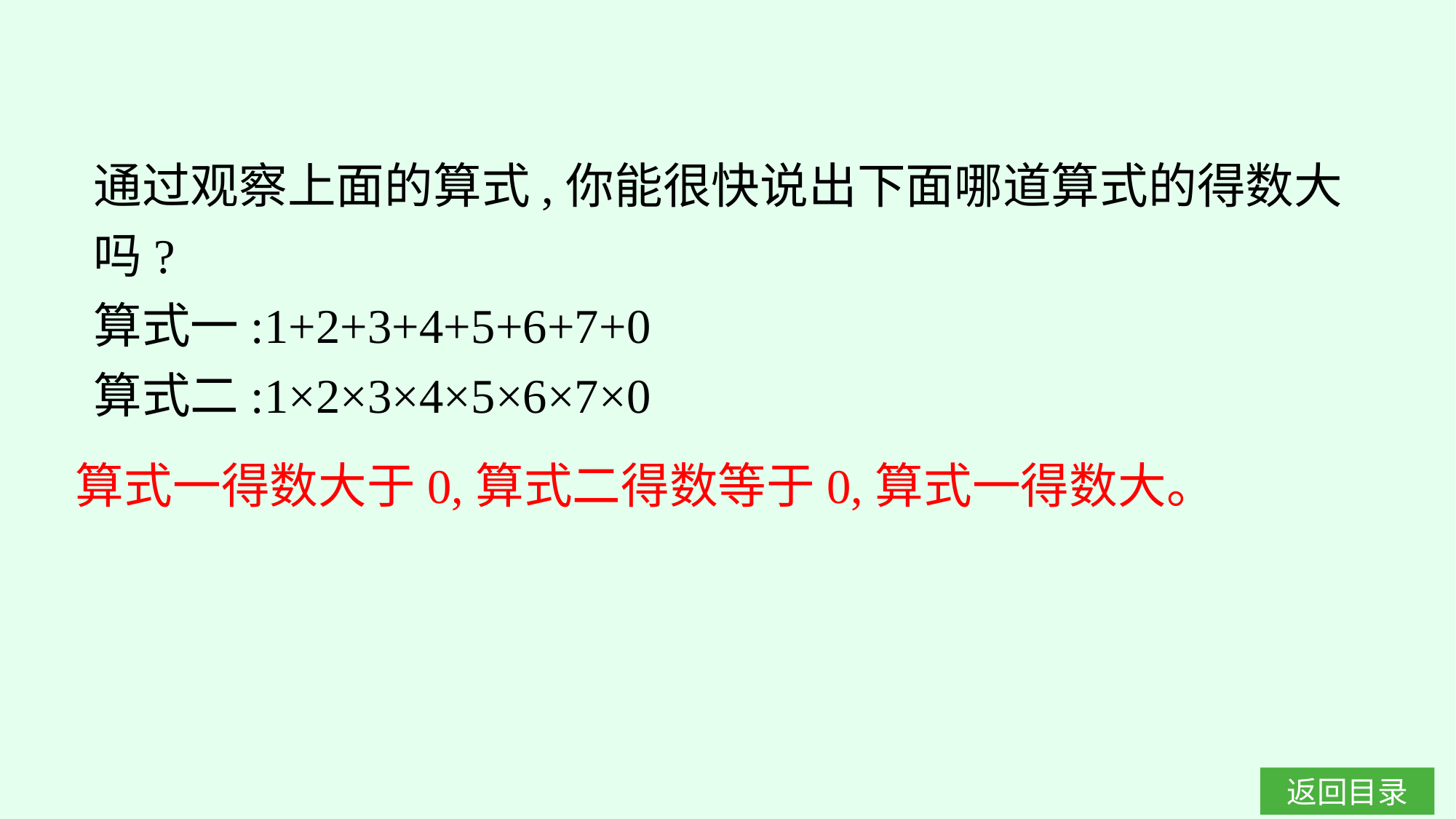

通过观察上面的算式,你能很快说出下面哪道算式的得数大吗?
算式一:1+2+3+4+5+6+7+0
算式二:1×2×3×4×5×6×7×0
算式一得数大于0,算式二得数等于0,算式一得数大。